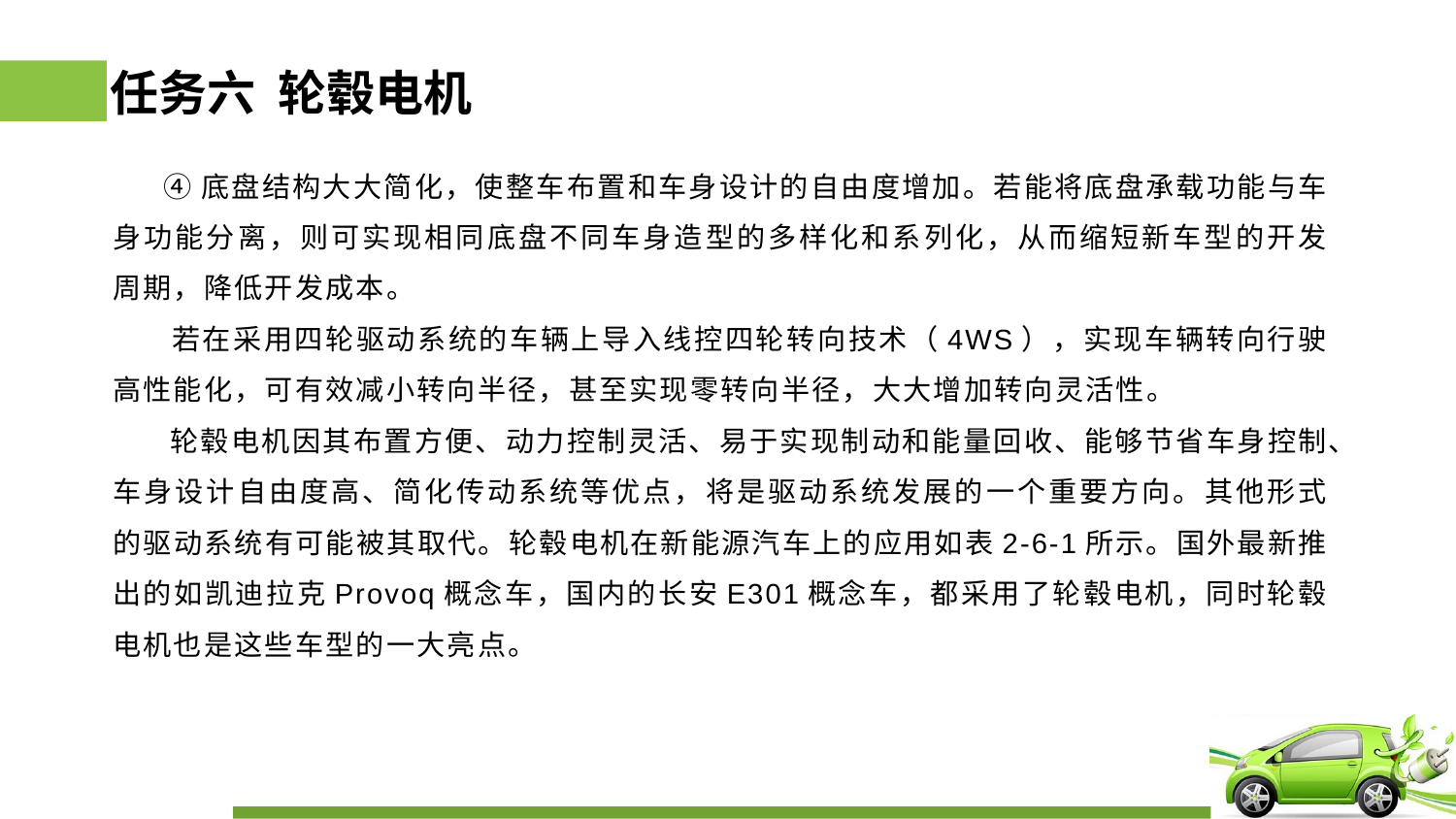

# 任务六  轮毂电机
      ④底盘结构大大简化，使整车布置和车身设计的自由度增加。若能将底盘承载功能与车身功能分离，则可实现相同底盘不同车身造型的多样化和系列化，从而缩短新车型的开发周期，降低开发成本。
      若在采用四轮驱动系统的车辆上导入线控四轮转向技术（4WS），实现车辆转向行驶高性能化，可有效减小转向半径，甚至实现零转向半径，大大增加转向灵活性。
      轮毂电机因其布置方便、动力控制灵活、易于实现制动和能量回收、能够节省车身控制、车身设计自由度高、简化传动系统等优点，将是驱动系统发展的一个重要方向。其他形式的驱动系统有可能被其取代。轮毂电机在新能源汽车上的应用如表2-6-1所示。国外最新推出的如凯迪拉克Provoq概念车，国内的长安E301概念车，都采用了轮毂电机，同时轮毂电机也是这些车型的一大亮点。